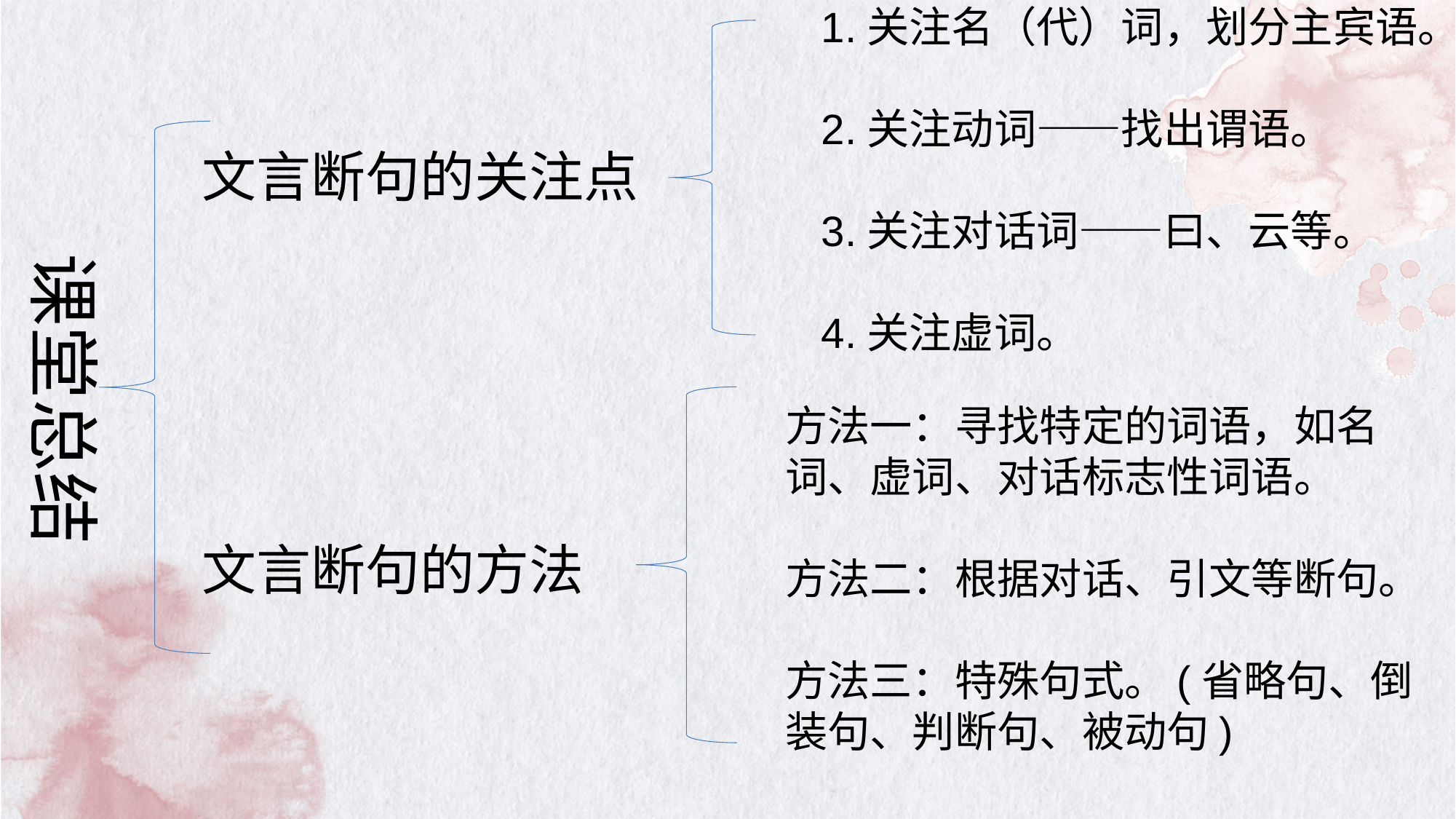

1.关注名（代）词，划分主宾语。

2.关注动词——找出谓语。

3.关注对话词——曰、云等。

4.关注虚词。

文言断句的关注点

文言断句的方法
课堂总结

方法一：寻找特定的词语，如名词、虚词、对话标志性词语。

方法二：根据对话、引文等断句。

方法三：特殊句式。(省略句、倒装句、判断句、被动句)